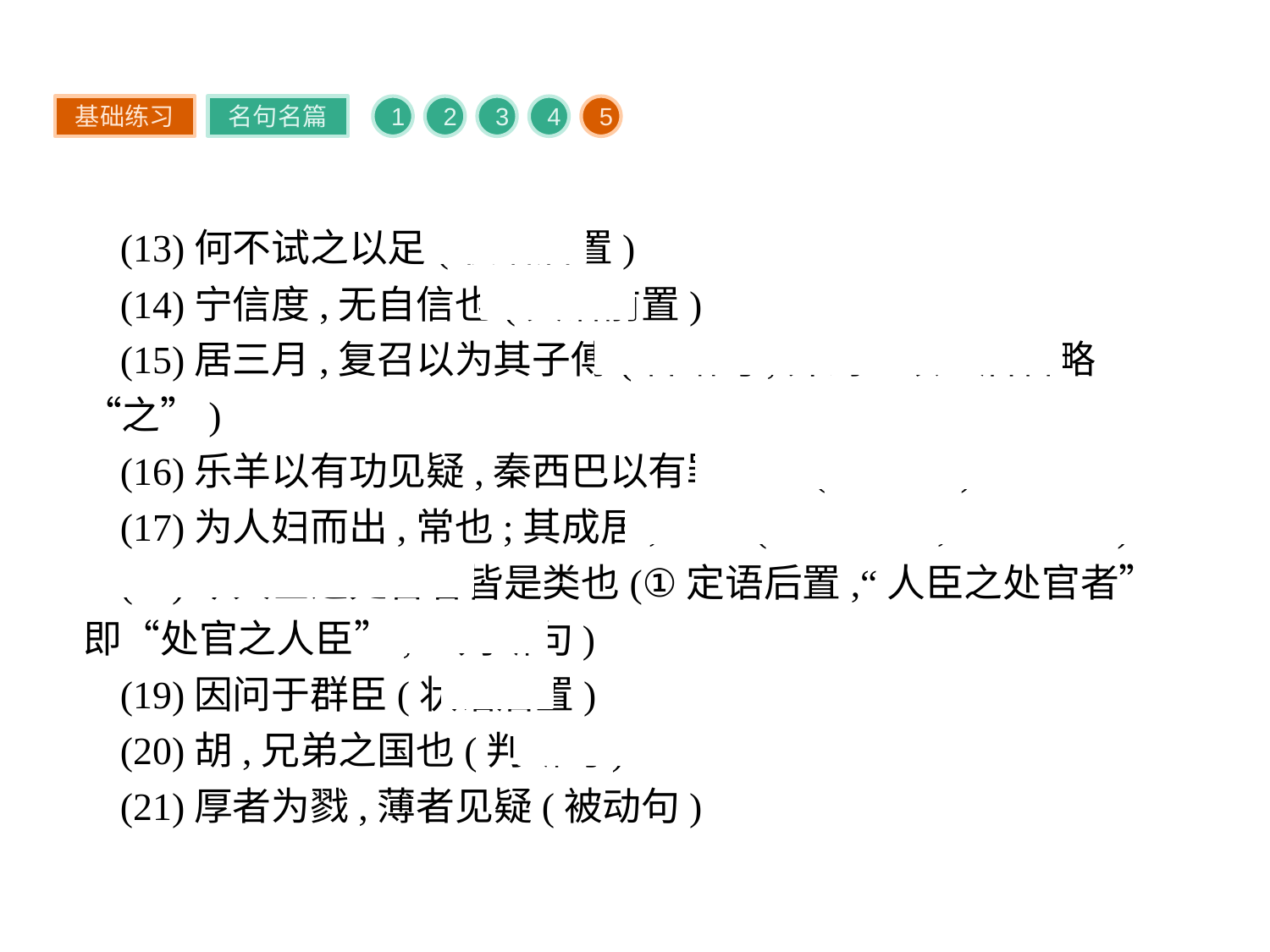

基础练习
名句名篇
1
2
3
4
5
(13)何不试之以足(状语后置)
(14)宁信度,无自信也(宾语前置)
(15)居三月,复召以为其子傅(省略句,介词“以”后省略“之”)
(16)乐羊以有功见疑,秦西巴以有罪益信(被动句)
(17)为人妇而出,常也;其成居,幸也(①判断句;②被动句)
(18)今人臣之处官者皆是类也(①定语后置,“人臣之处官者”即“处官之人臣”;②判断句)
(19)因问于群臣(状语后置)
(20)胡,兄弟之国也(判断句)
(21)厚者为戮,薄者见疑(被动句)